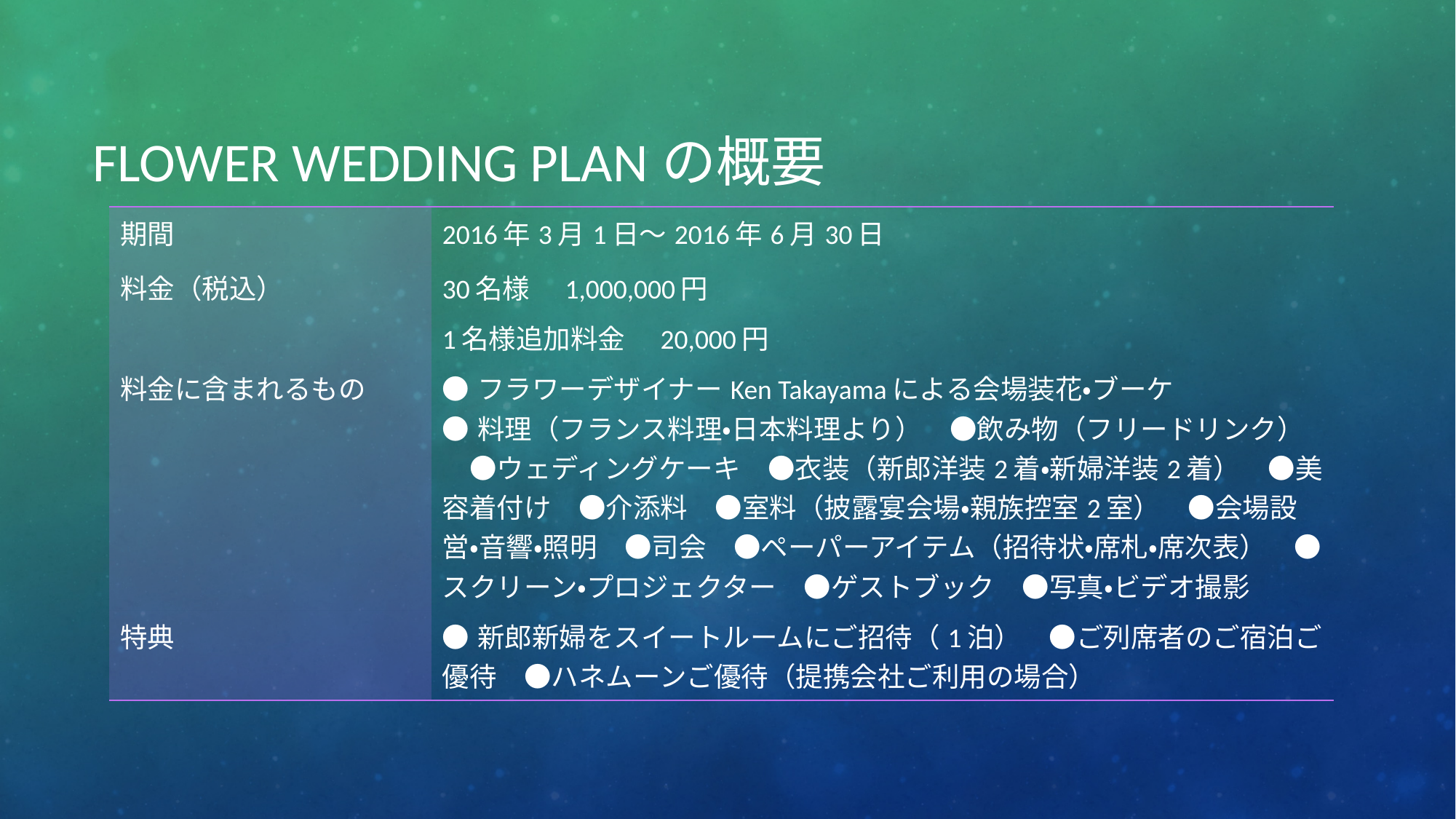

# Flower Wedding Planの概要
| 期間 | 2016年3月1日～2016年6月30日 |
| --- | --- |
| 料金（税込） | 30名様　1,000,000円 |
|  | 1名様追加料金　20,000円 |
| 料金に含まれるもの | ●フラワーデザイナーKen Takayamaによる会場装花・ブーケ　 ●料理（フランス料理・日本料理より）　●飲み物（フリードリンク）　●ウェディングケーキ　●衣装（新郎洋装2着・新婦洋装2着）　●美容着付け　●介添料　●室料（披露宴会場・親族控室2室）　●会場設営・音響・照明　●司会　●ペーパーアイテム（招待状・席札・席次表）　●スクリーン・プロジェクター　●ゲストブック　●写真・ビデオ撮影 |
| 特典 | ●新郎新婦をスイートルームにご招待（1泊）　●ご列席者のご宿泊ご優待　●ハネムーンご優待（提携会社ご利用の場合） |